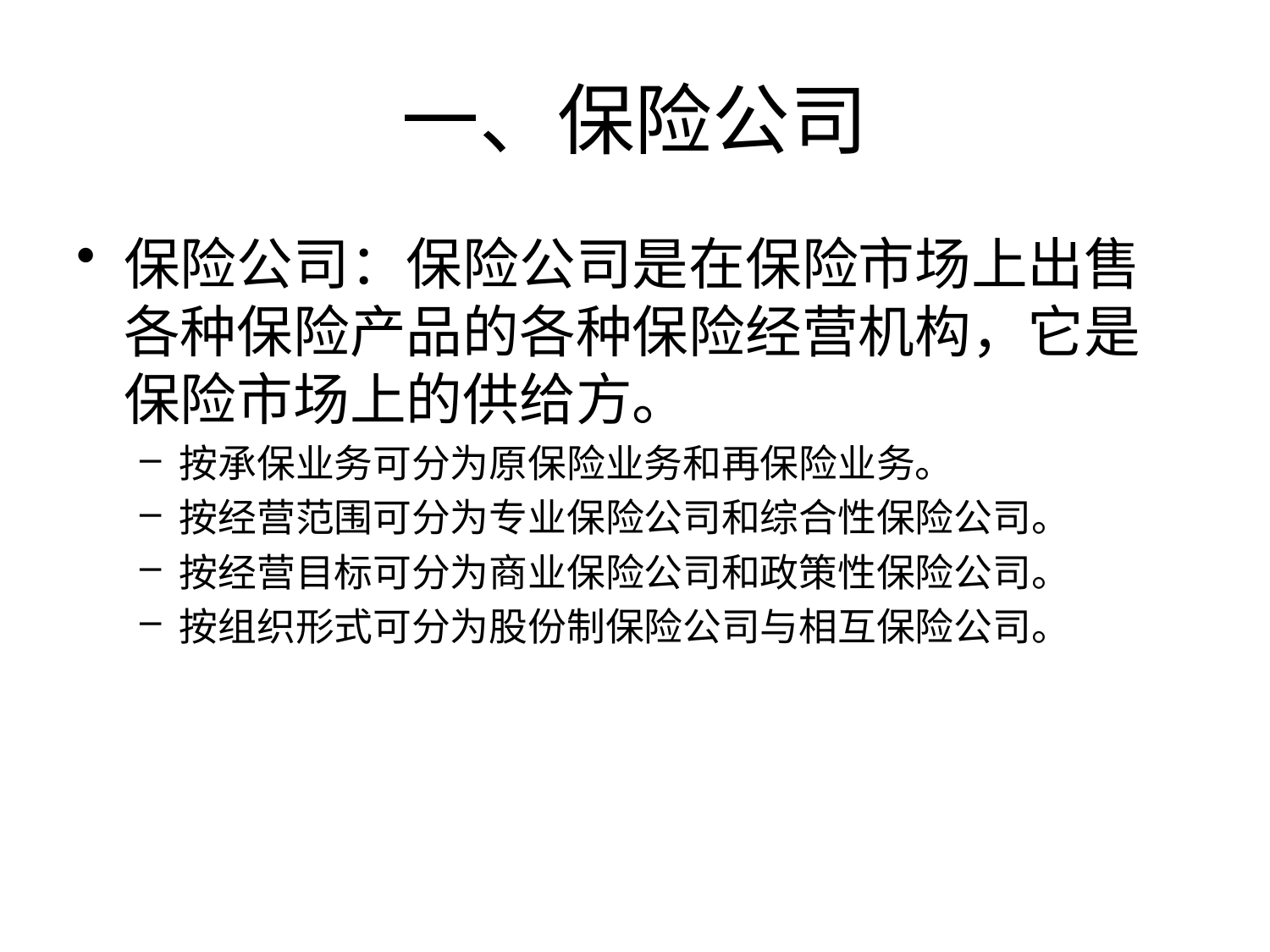

# 一、保险公司
保险公司：保险公司是在保险市场上出售各种保险产品的各种保险经营机构，它是保险市场上的供给方。
按承保业务可分为原保险业务和再保险业务。
按经营范围可分为专业保险公司和综合性保险公司。
按经营目标可分为商业保险公司和政策性保险公司。
按组织形式可分为股份制保险公司与相互保险公司。